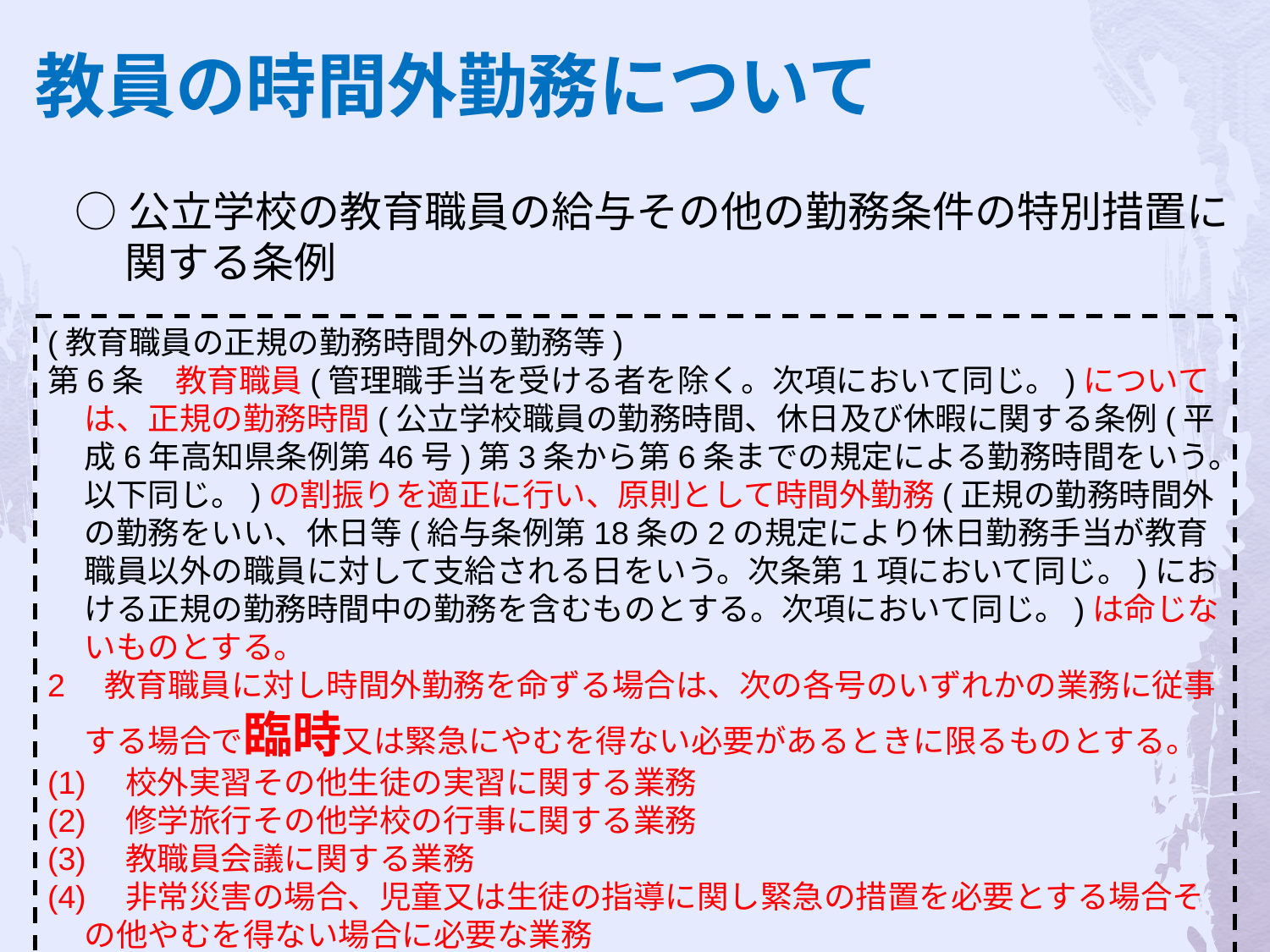

教員の時間外勤務について
○公立学校の教育職員の給与その他の勤務条件の特別措置に関する条例
(教育職員の正規の勤務時間外の勤務等)
第6条　教育職員(管理職手当を受ける者を除く。次項において同じ。)については、正規の勤務時間(公立学校職員の勤務時間、休日及び休暇に関する条例(平成6年高知県条例第46号)第3条から第6条までの規定による勤務時間をいう。以下同じ。)の割振りを適正に行い、原則として時間外勤務(正規の勤務時間外の勤務をいい、休日等(給与条例第18条の2の規定により休日勤務手当が教育職員以外の職員に対して支給される日をいう。次条第1項において同じ。)における正規の勤務時間中の勤務を含むものとする。次項において同じ。)は命じないものとする。
2　教育職員に対し時間外勤務を命ずる場合は、次の各号のいずれかの業務に従事する場合で臨時又は緊急にやむを得ない必要があるときに限るものとする。
(1)　校外実習その他生徒の実習に関する業務
(2)　修学旅行その他学校の行事に関する業務
(3)　教職員会議に関する業務
(4)　非常災害の場合、児童又は生徒の指導に関し緊急の措置を必要とする場合その他やむを得ない場合に必要な業務